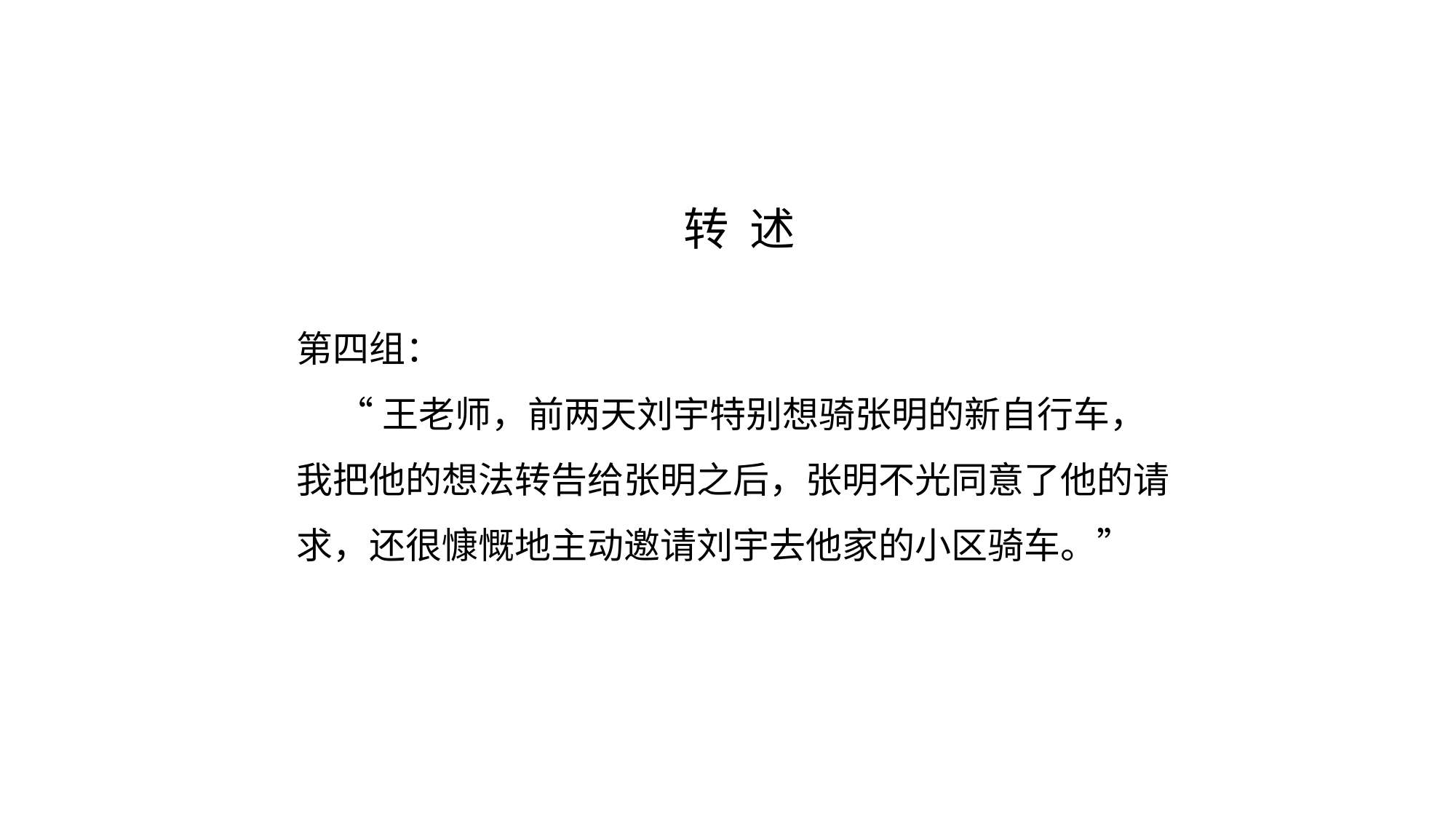

# 转  述
第四组：
     “王老师，前两天刘宇特别想骑张明的新自行车，我把他的想法转告给张明之后，张明不光同意了他的请求，还很慷慨地主动邀请刘宇去他家的小区骑车。”